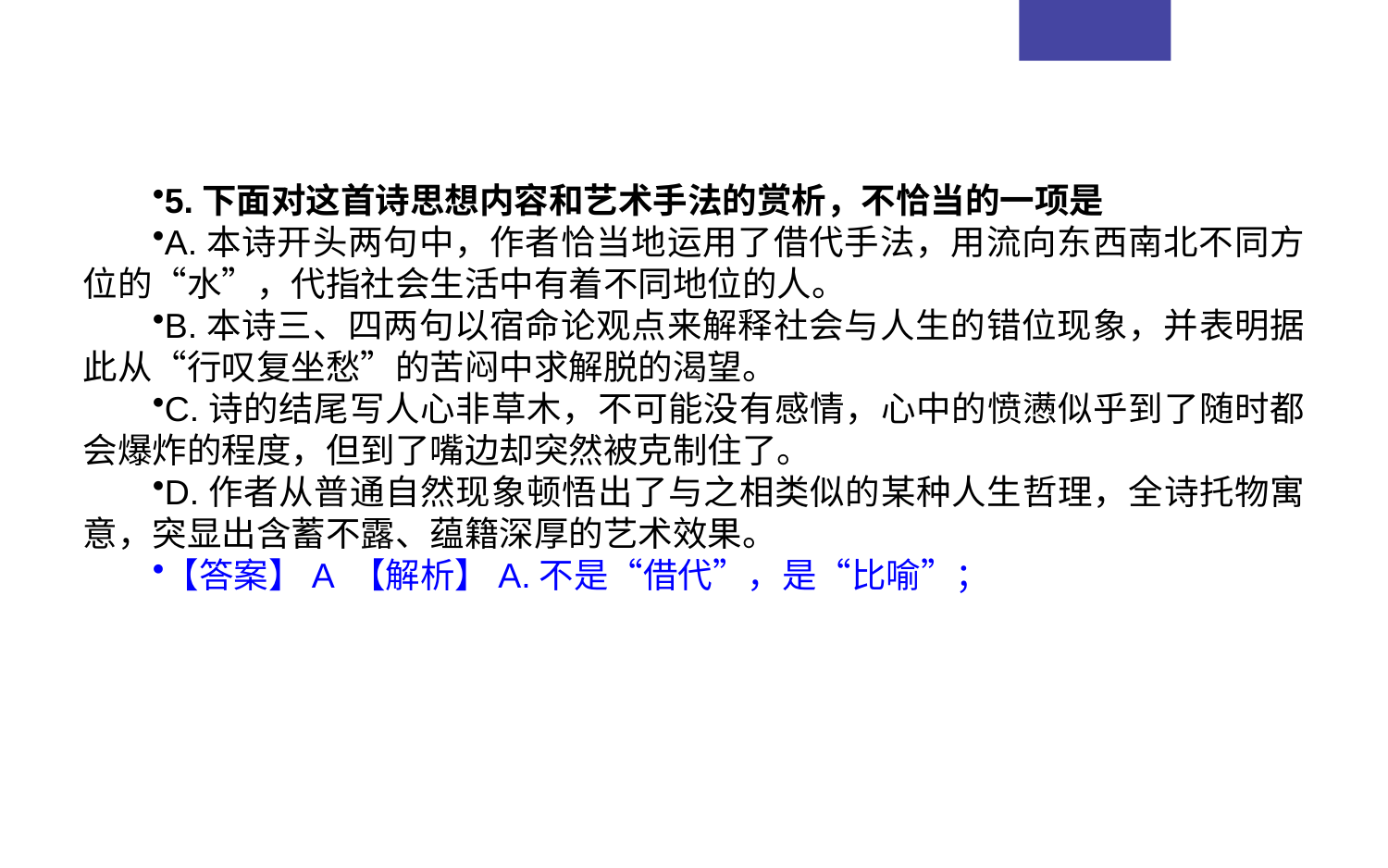

5.下面对这首诗思想内容和艺术手法的赏析，不恰当的一项是
A.本诗开头两句中，作者恰当地运用了借代手法，用流向东西南北不同方位的“水”，代指社会生活中有着不同地位的人。
B.本诗三、四两句以宿命论观点来解释社会与人生的错位现象，并表明据此从“行叹复坐愁”的苦闷中求解脱的渴望。
C.诗的结尾写人心非草木，不可能没有感情，心中的愤懑似乎到了随时都会爆炸的程度，但到了嘴边却突然被克制住了。
D.作者从普通自然现象顿悟出了与之相类似的某种人生哲理，全诗托物寓意，突显出含蓄不露、蕴籍深厚的艺术效果。
【答案】A 【解析】A.不是“借代”，是“比喻”；